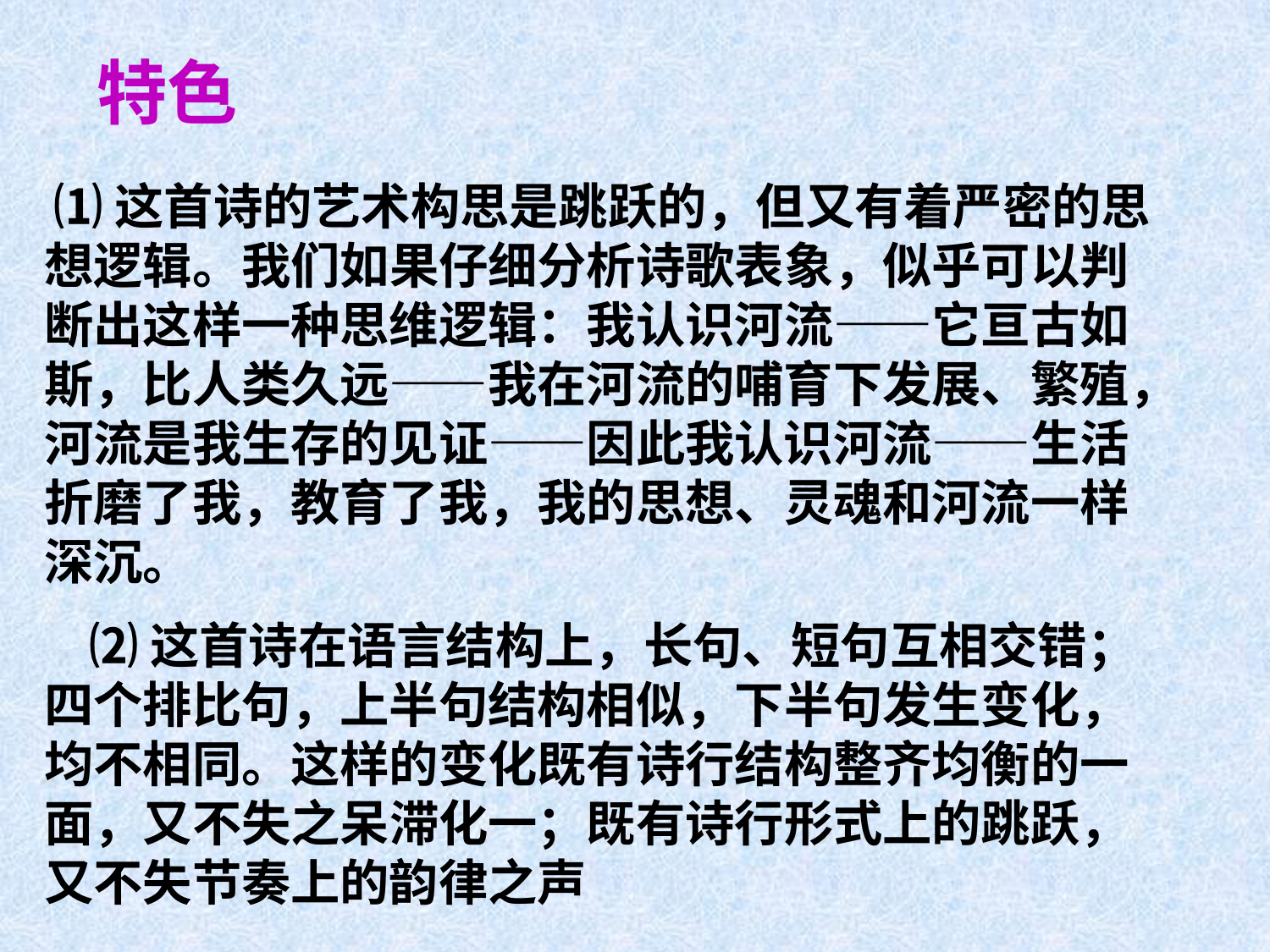

特色
 ⑴这首诗的艺术构思是跳跃的，但又有着严密的思想逻辑。我们如果仔细分析诗歌表象，似乎可以判断出这样一种思维逻辑：我认识河流——它亘古如斯，比人类久远——我在河流的哺育下发展、繁殖，河流是我生存的见证——因此我认识河流——生活折磨了我，教育了我，我的思想、灵魂和河流一样深沉。
    ⑵这首诗在语言结构上，长句、短句互相交错；四个排比句，上半句结构相似，下半句发生变化，均不相同。这样的变化既有诗行结构整齐均衡的一面，又不失之呆滞化一；既有诗行形式上的跳跃，又不失节奏上的韵律之声